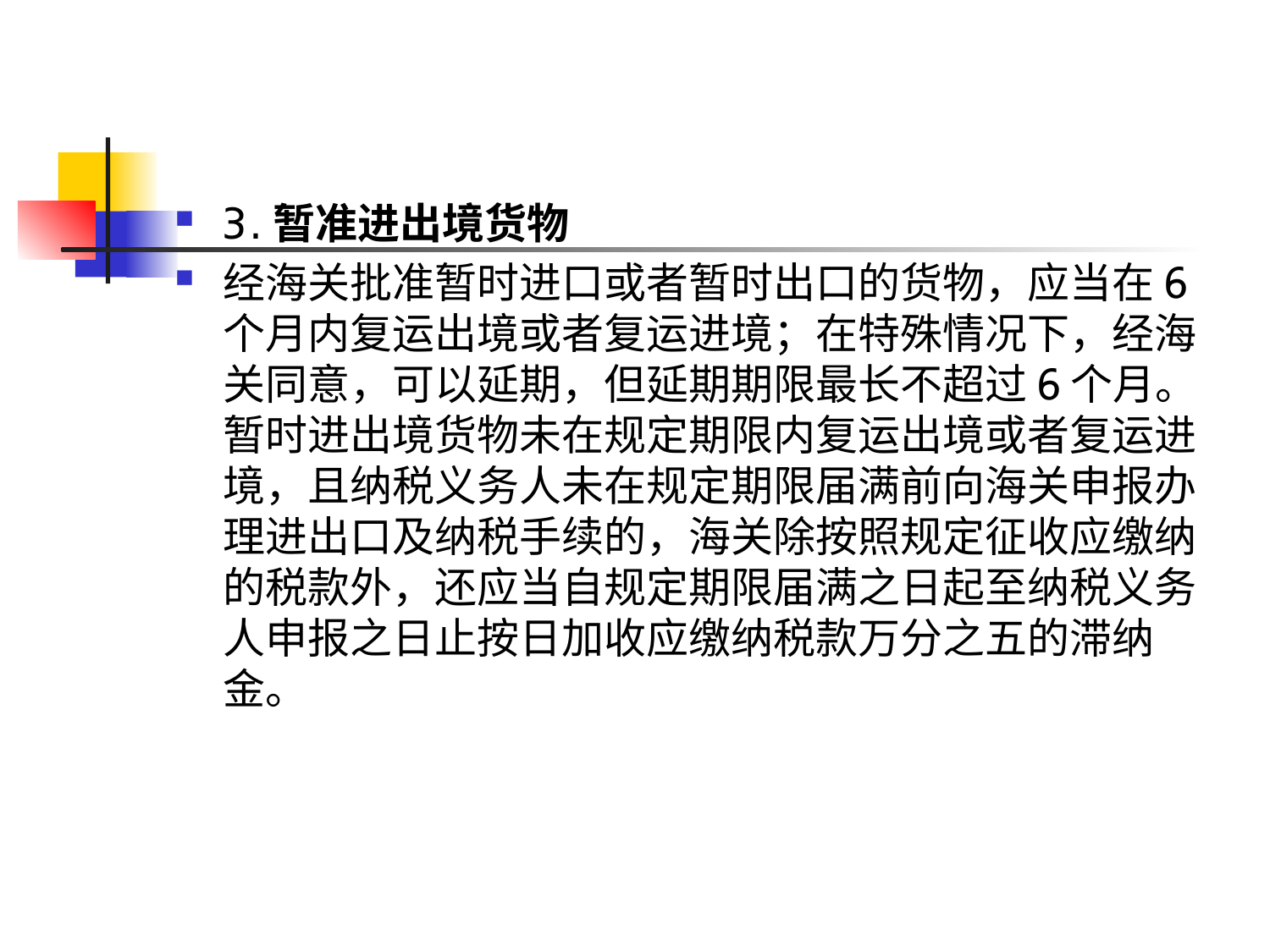

#
3.暂准进出境货物
经海关批准暂时进口或者暂时出口的货物，应当在6个月内复运出境或者复运进境；在特殊情况下，经海关同意，可以延期，但延期期限最长不超过6个月。暂时进出境货物未在规定期限内复运出境或者复运进境，且纳税义务人未在规定期限届满前向海关申报办理进出口及纳税手续的，海关除按照规定征收应缴纳的税款外，还应当自规定期限届满之日起至纳税义务人申报之日止按日加收应缴纳税款万分之五的滞纳金。